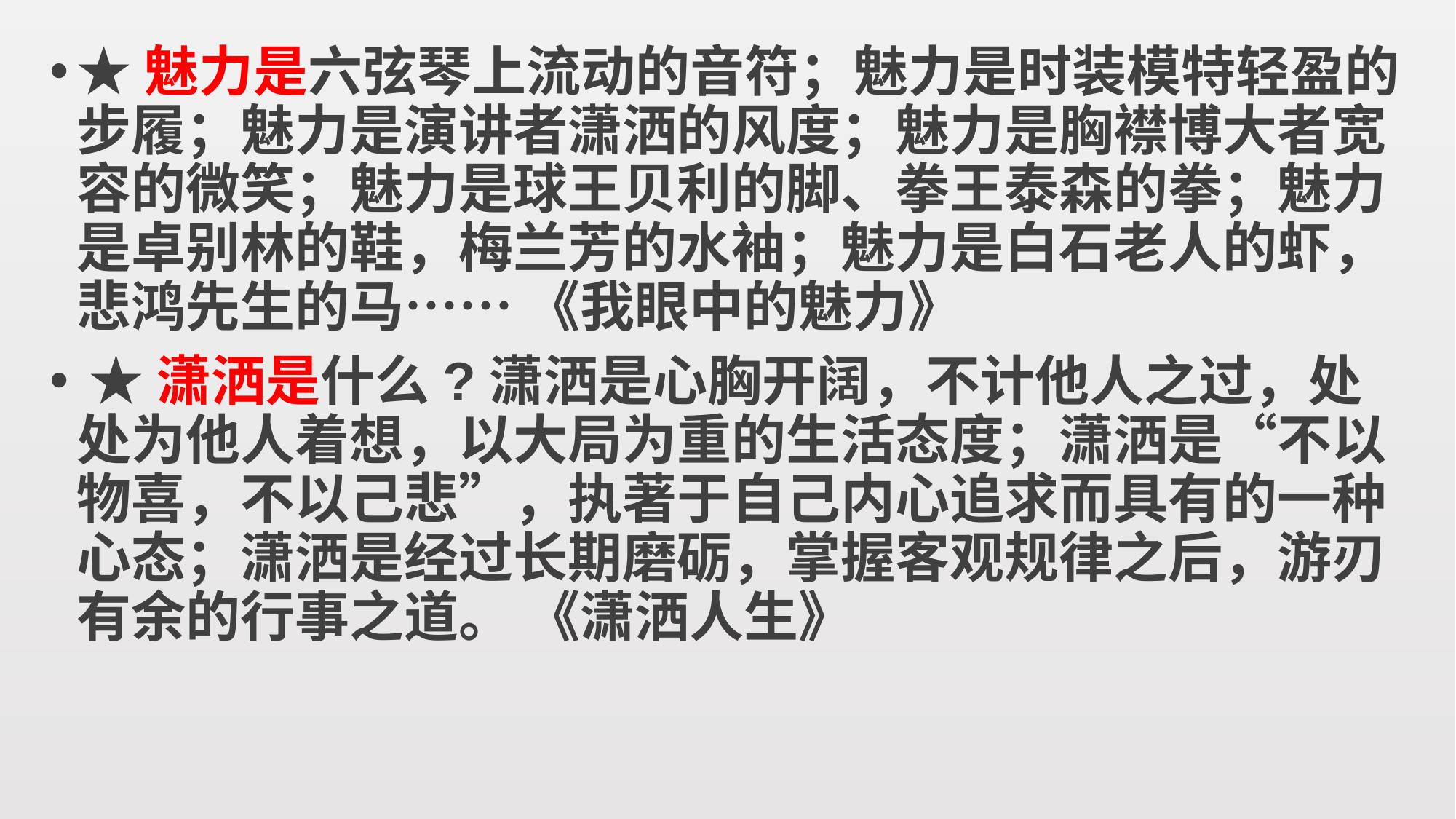

★魅力是六弦琴上流动的音符；魅力是时装模特轻盈的步履；魅力是演讲者潇洒的风度；魅力是胸襟博大者宽容的微笑；魅力是球王贝利的脚、拳王泰森的拳；魅力是卓别林的鞋，梅兰芳的水袖；魅力是白石老人的虾，悲鸿先生的马…… 《我眼中的魅力》
 ★潇洒是什么?潇洒是心胸开阔，不计他人之过，处处为他人着想，以大局为重的生活态度；潇洒是“不以物喜，不以己悲”，执著于自己内心追求而具有的一种心态；潇洒是经过长期磨砺，掌握客观规律之后，游刃有余的行事之道。 《潇洒人生》